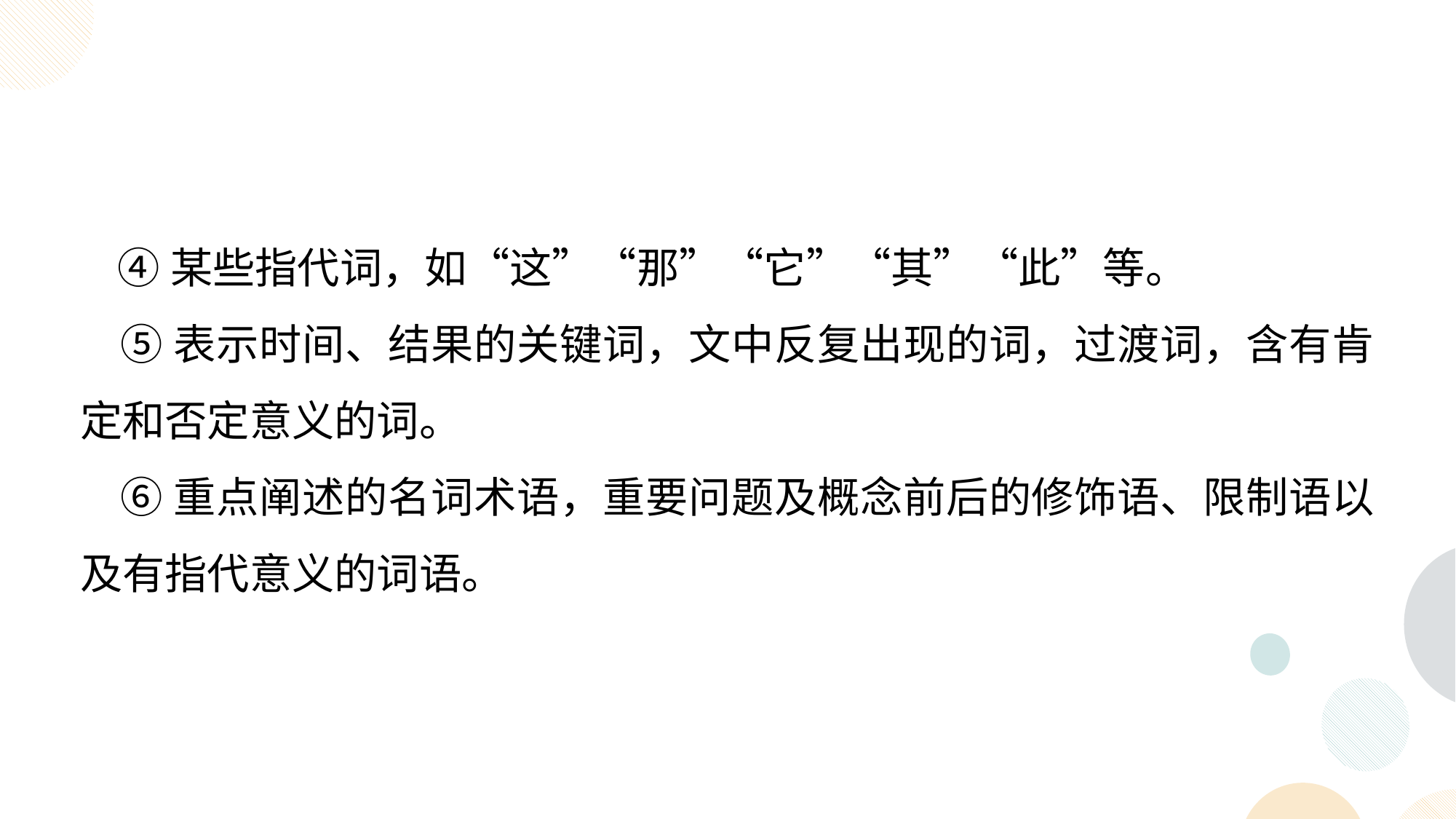

④某些指代词，如“这”“那”“它”“其”“此”等。
    ⑤表示时间、结果的关键词，文中反复出现的词，过渡词，含有肯定和否定意义的词。
    ⑥重点阐述的名词术语，重要问题及概念前后的修饰语、限制语以及有指代意义的词语。